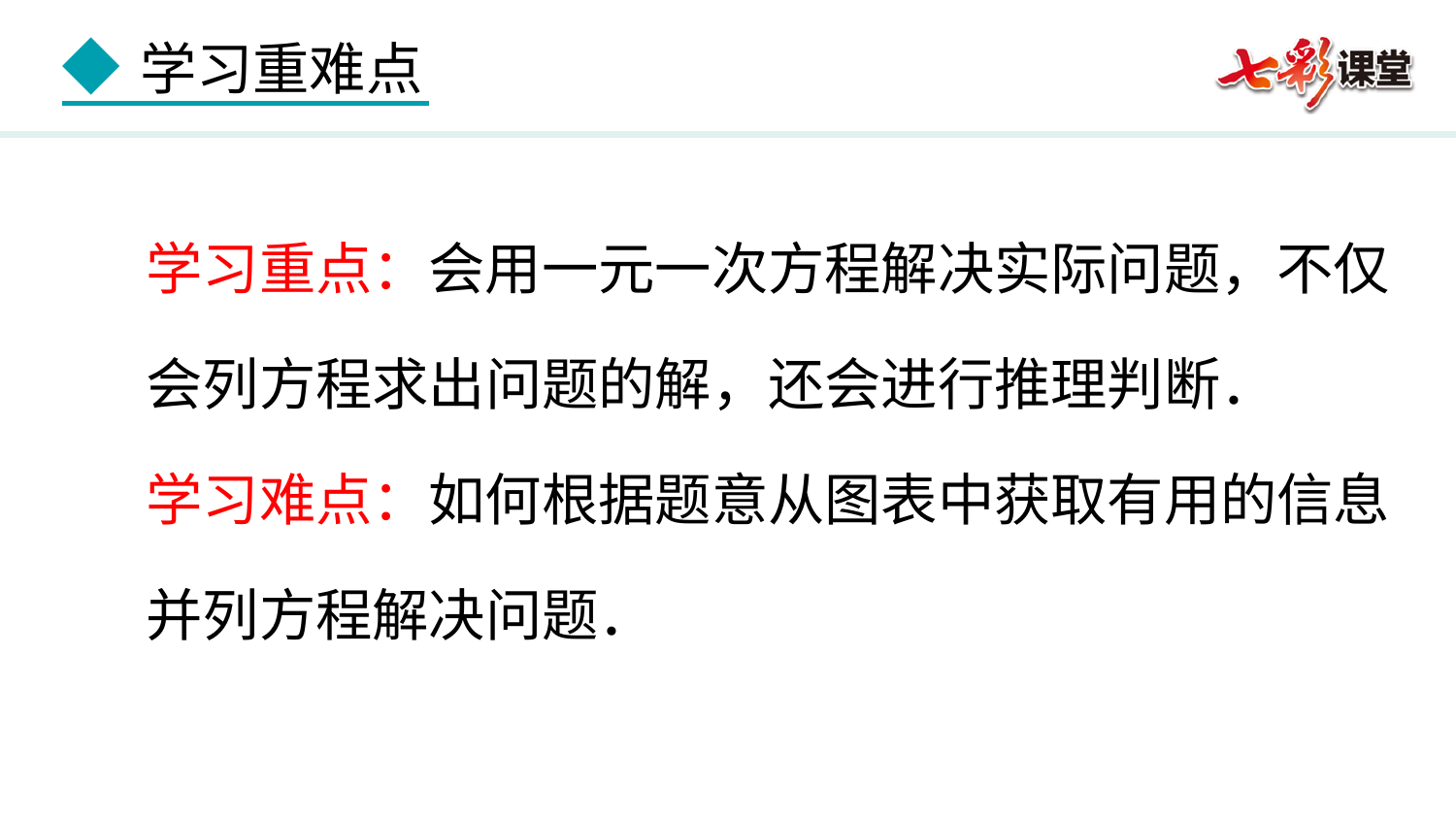

学习重点：会用一元一次方程解决实际问题，不仅会列方程求出问题的解，还会进行推理判断．
学习难点：如何根据题意从图表中获取有用的信息并列方程解决问题．